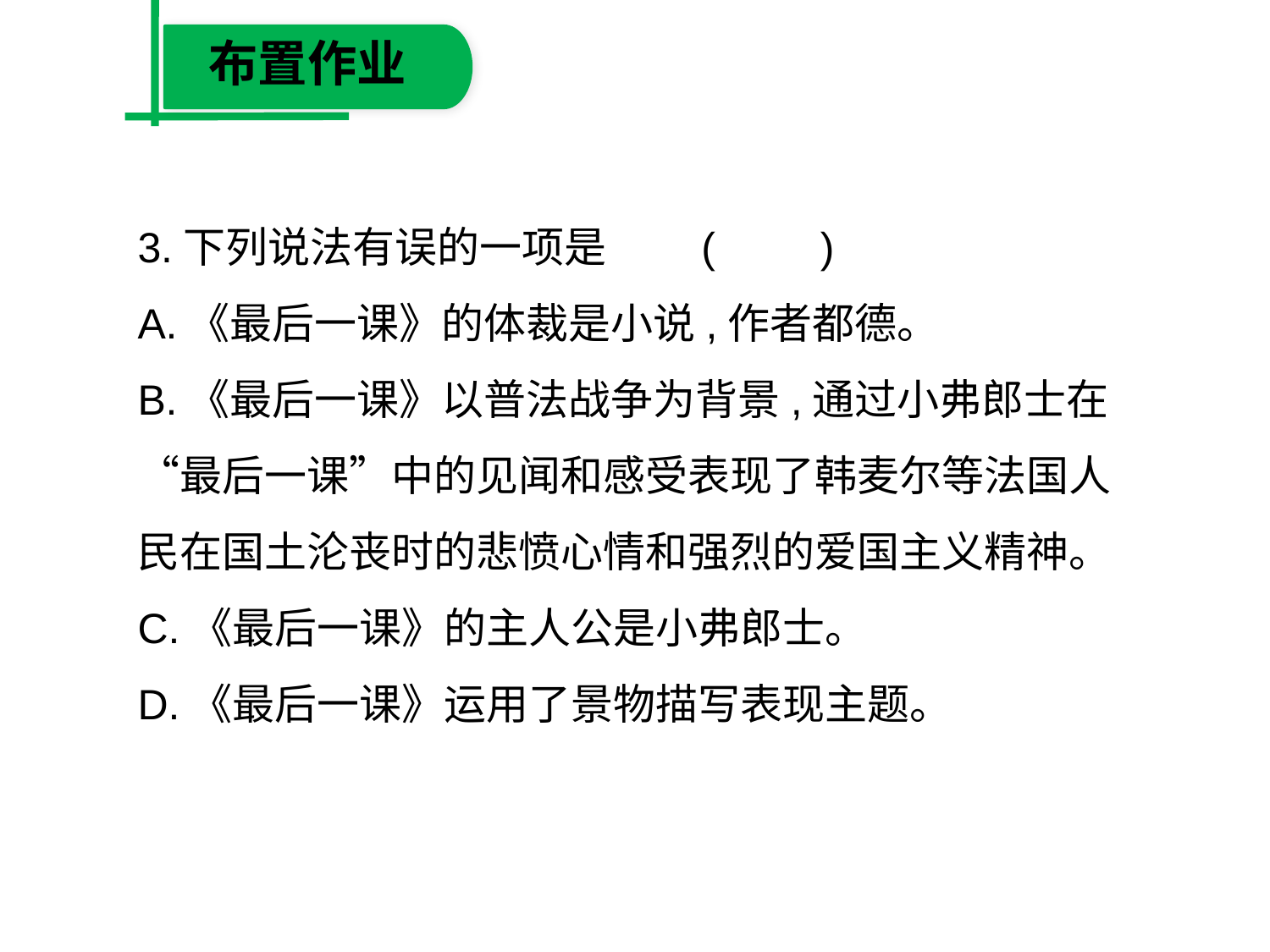

布置作业
3.下列说法有误的一项是　　(　　)
A.《最后一课》的体裁是小说,作者都德。
B.《最后一课》以普法战争为背景,通过小弗郎士在“最后一课”中的见闻和感受表现了韩麦尔等法国人民在国土沦丧时的悲愤心情和强烈的爱国主义精神。
C.《最后一课》的主人公是小弗郎士。
D.《最后一课》运用了景物描写表现主题。